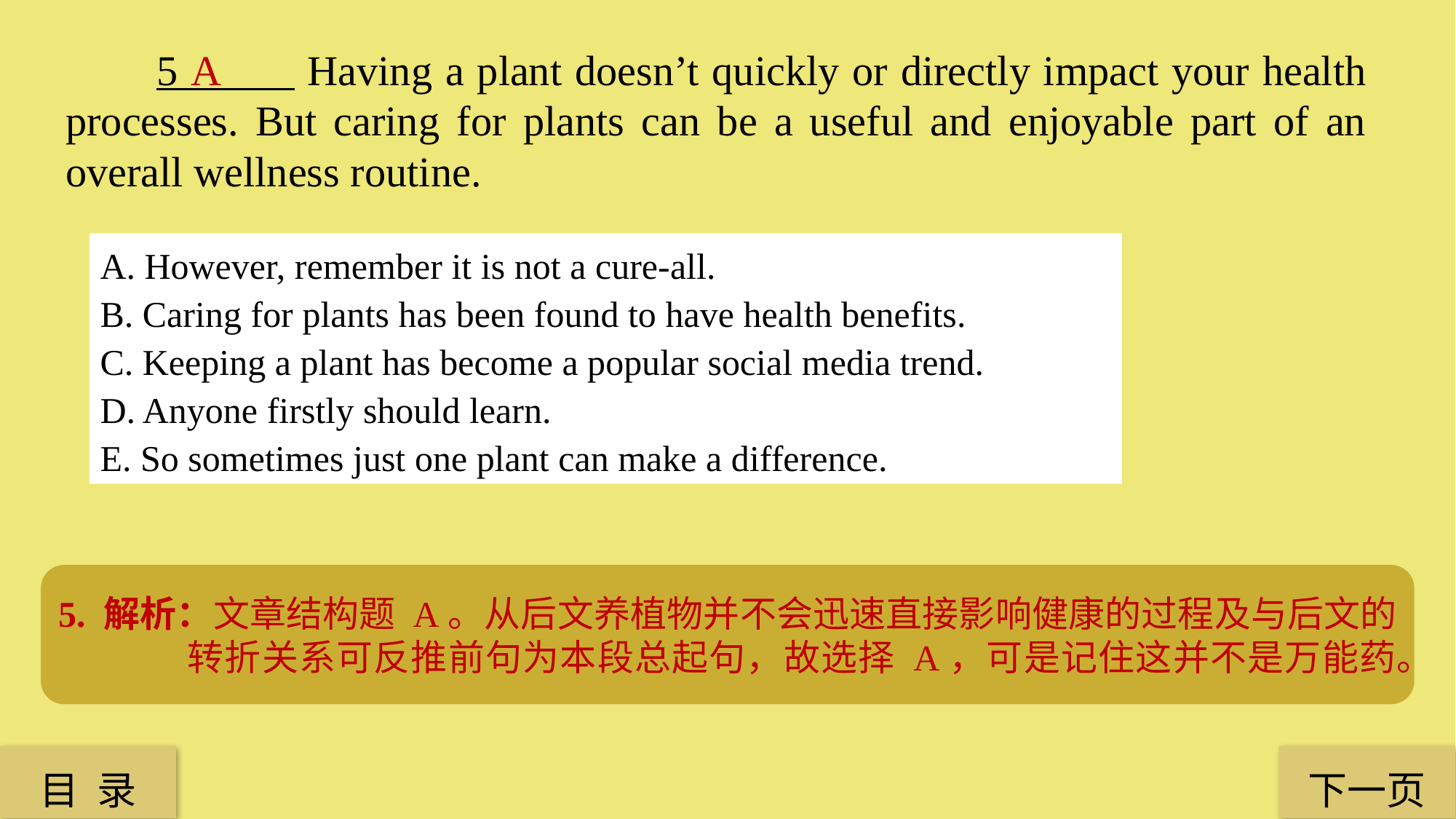

5          Having a plant doesn’t quickly or directly impact your health processes. But caring for plants can be a useful and enjoyable part of an overall wellness routine.
A
A. However, remember it is not a cure-all.
B. Caring for plants has been found to have health benefits.
C. Keeping a plant has become a popular social media trend.
D. Anyone firstly should learn.
E. So sometimes just one plant can make a difference.
5. 解析：文章结构题 A。从后文养植物并不会迅速直接影响健康的过程及与后文的转折关系可反推前句为本段总起句，故选择 A，可是记住这并不是万能药。